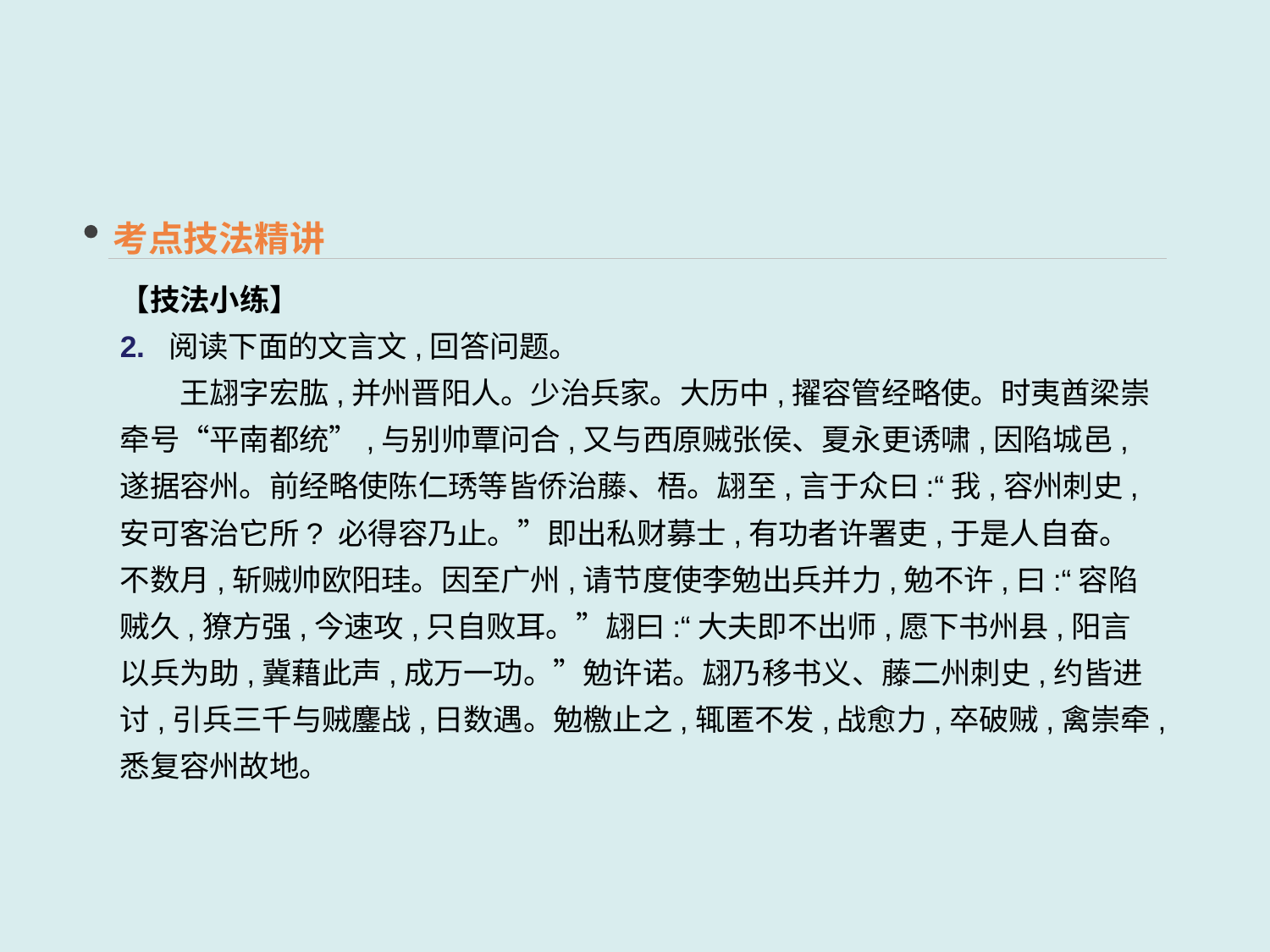

考点技法精讲

【技法小练】
2.  阅读下面的文言文,回答问题。
　　王翃字宏肱,并州晋阳人。少治兵家。大历中,擢容管经略使。时夷酋梁崇牵号“平南都统”,与别帅覃问合,又与西原贼张侯、夏永更诱啸,因陷城邑,遂据容州。前经略使陈仁琇等皆侨治藤、梧。翃至,言于众曰:“我,容州刺史,安可客治它所? 必得容乃止。”即出私财募士,有功者许署吏,于是人自奋。不数月,斩贼帅欧阳珪。因至广州,请节度使李勉出兵并力,勉不许,曰:“容陷贼久,獠方强,今速攻,只自败耳。”翃曰:“大夫即不出师,愿下书州县,阳言以兵为助,冀藉此声,成万一功。”勉许诺。翃乃移书义、藤二州刺史,约皆进讨,引兵三千与贼鏖战,日数遇。勉檄止之,辄匿不发,战愈力,卒破贼,禽崇牵,悉复容州故地。